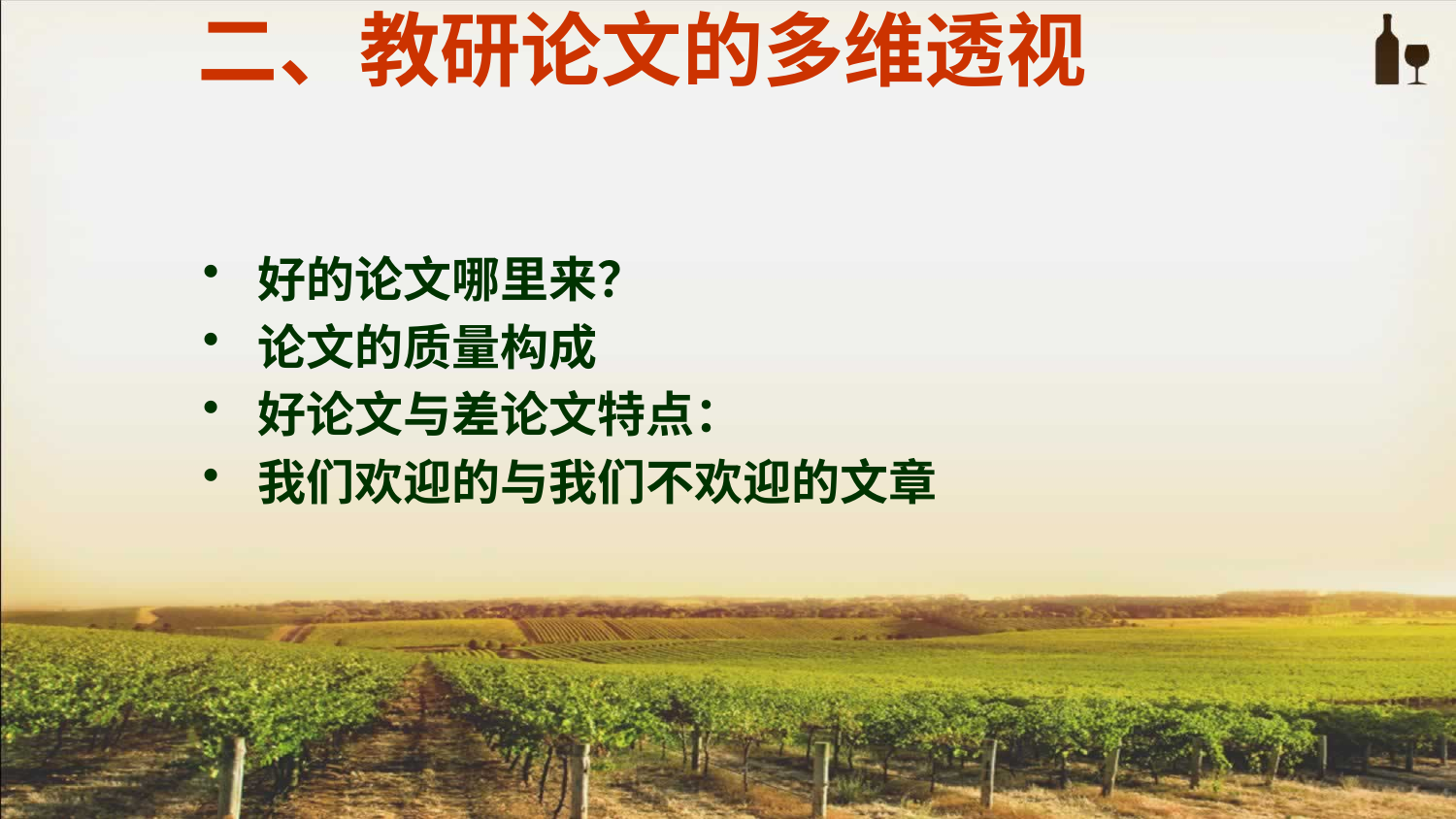

二、教研论文的多维透视
好的论文哪里来？
论文的质量构成
好论文与差论文特点：
我们欢迎的与我们不欢迎的文章